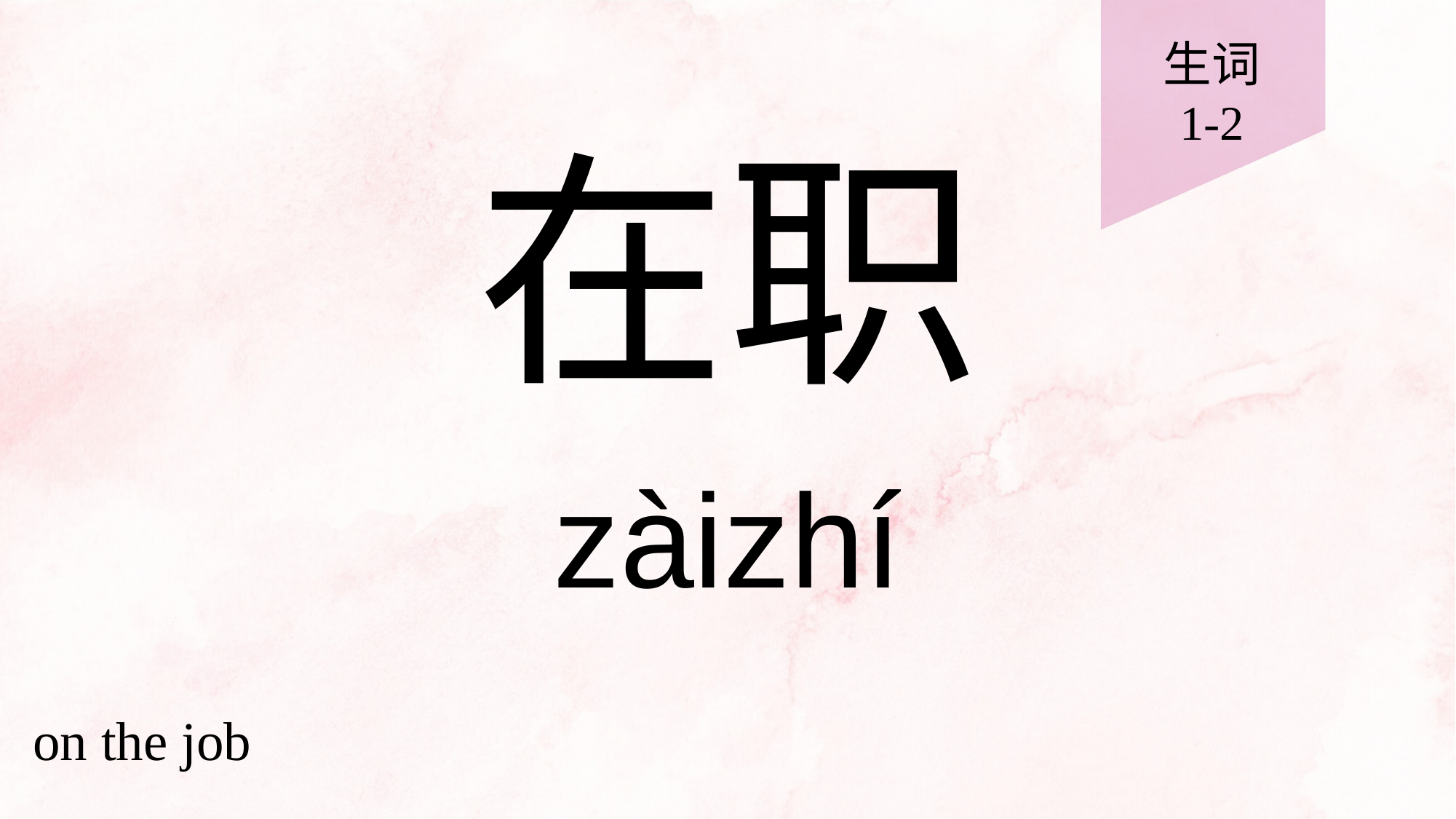

生词
1-2
# 在职
zàizhí
on the job